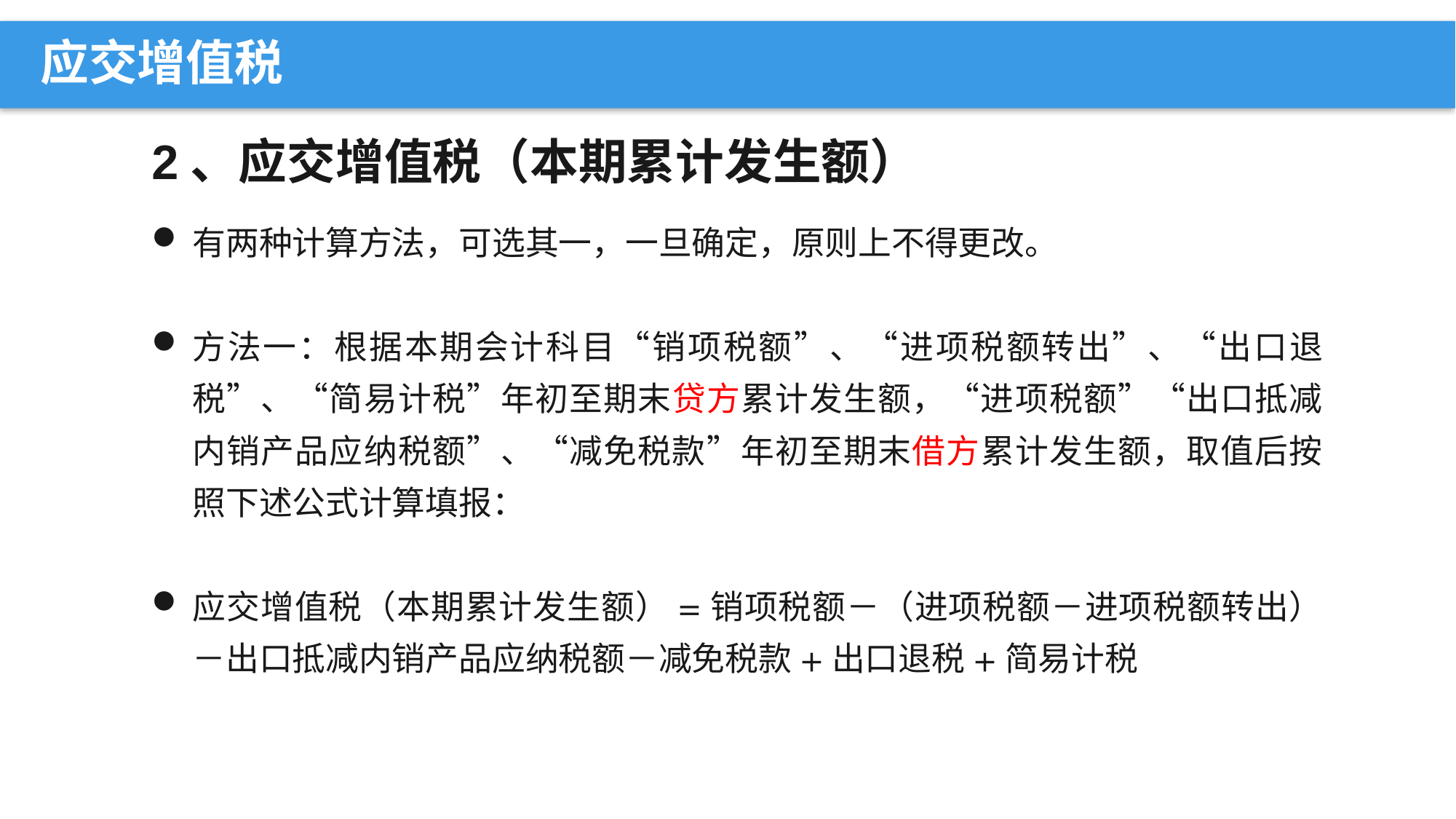

应交增值税
2、应交增值税（本期累计发生额）
有两种计算方法，可选其一，一旦确定，原则上不得更改。

方法一：根据本期会计科目“销项税额”、“进项税额转出”、“出口退税”、“简易计税”年初至期末贷方累计发生额，“进项税额”“出口抵减内销产品应纳税额”、“减免税款”年初至期末借方累计发生额，取值后按照下述公式计算填报：

应交增值税（本期累计发生额）=销项税额－（进项税额－进项税额转出）－出口抵减内销产品应纳税额－减免税款+出口退税+简易计税